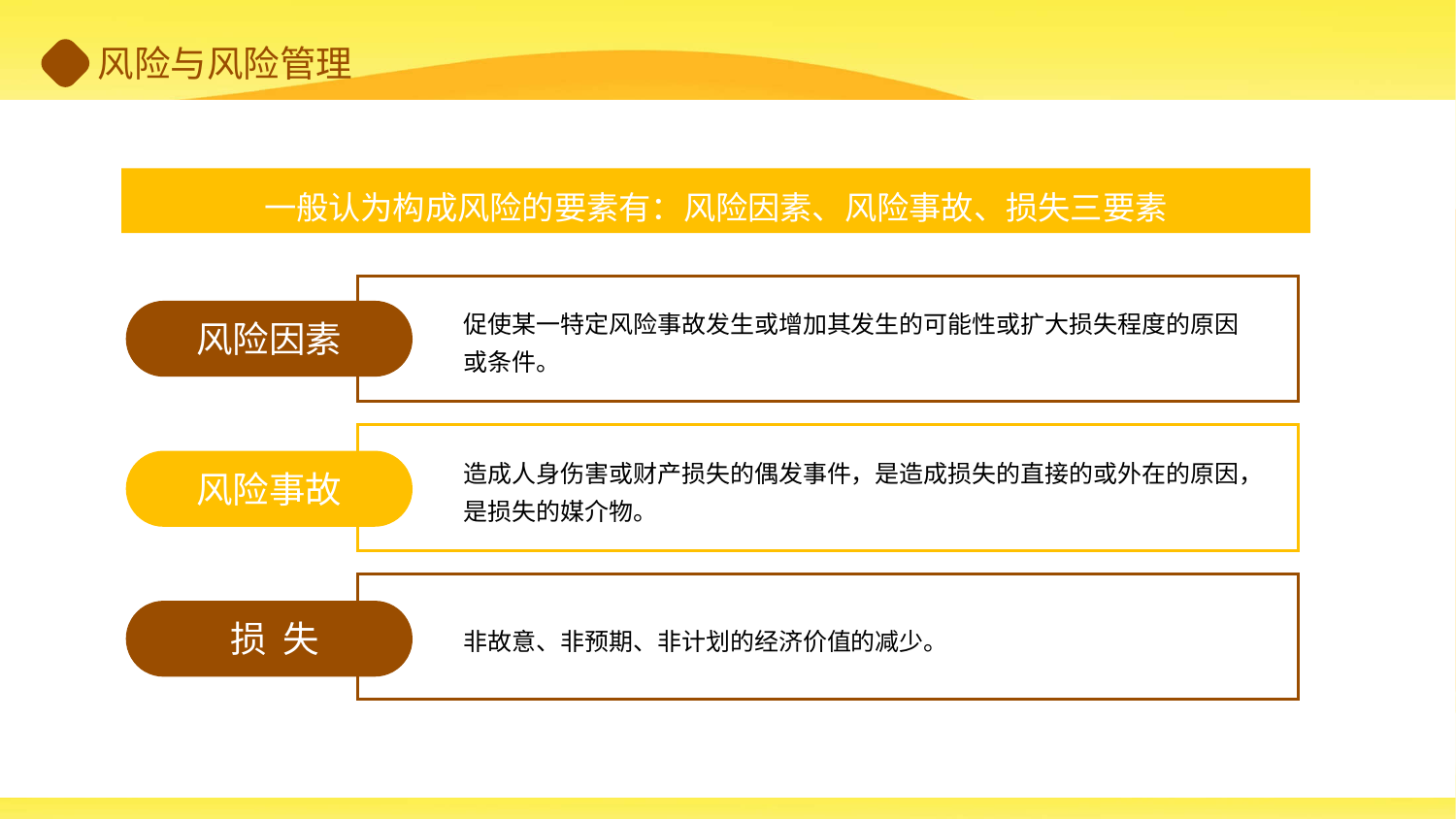

一般认为构成风险的要素有：风险因素、风险事故、损失三要素

促使某一特定风险事故发生或增加其发生的可能性或扩大损失程度的原因或条件。

风险因素

造成人身伤害或财产损失的偶发事件，是造成损失的直接的或外在的原因，是损失的媒介物。

风险事故

损  失
非故意、非预期、非计划的经济价值的减少。